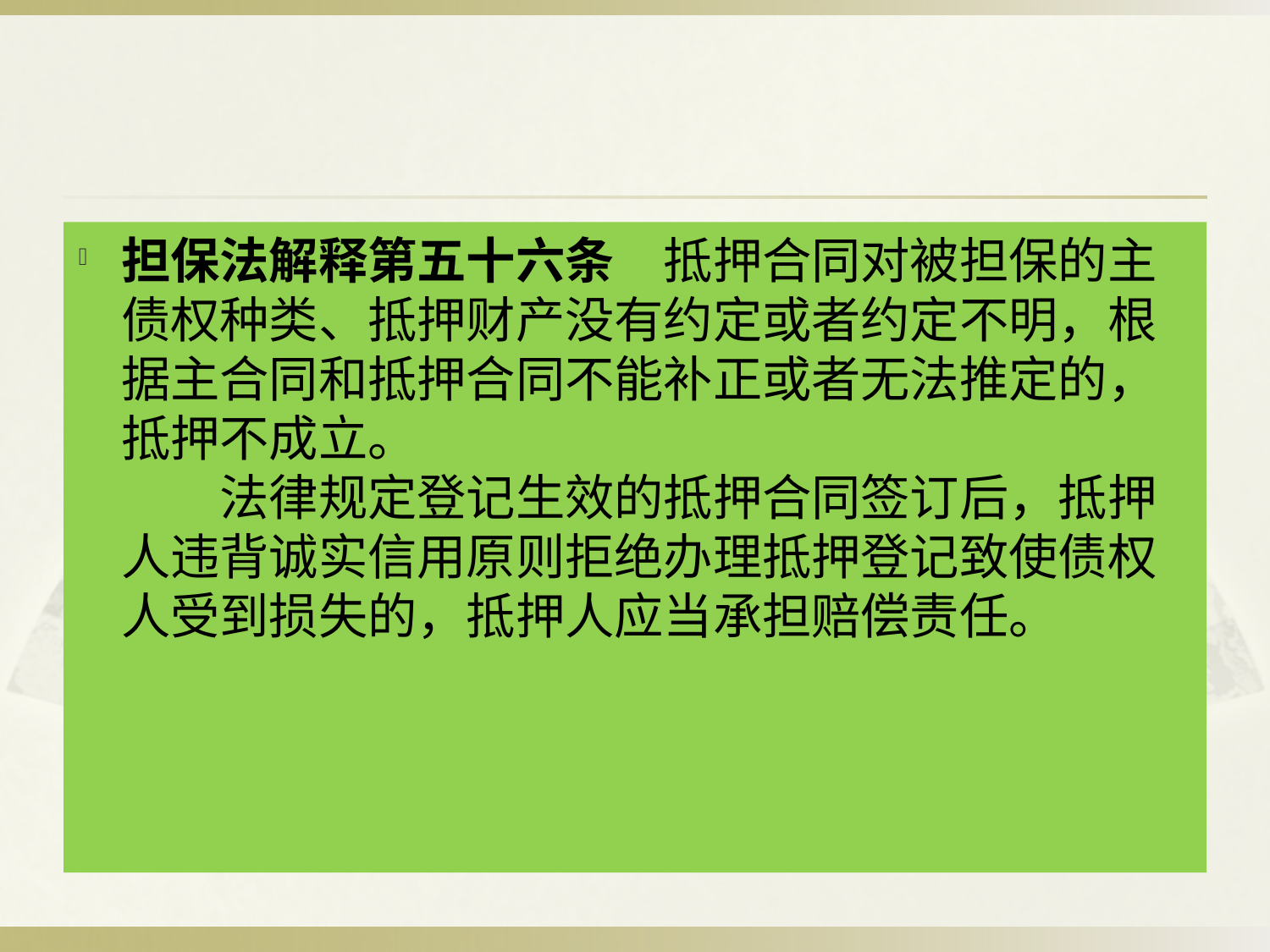

担保法解释第五十六条　抵押合同对被担保的主债权种类、抵押财产没有约定或者约定不明，根据主合同和抵押合同不能补正或者无法推定的，抵押不成立。
　　法律规定登记生效的抵押合同签订后，抵押人违背诚实信用原则拒绝办理抵押登记致使债权人受到损失的，抵押人应当承担赔偿责任。